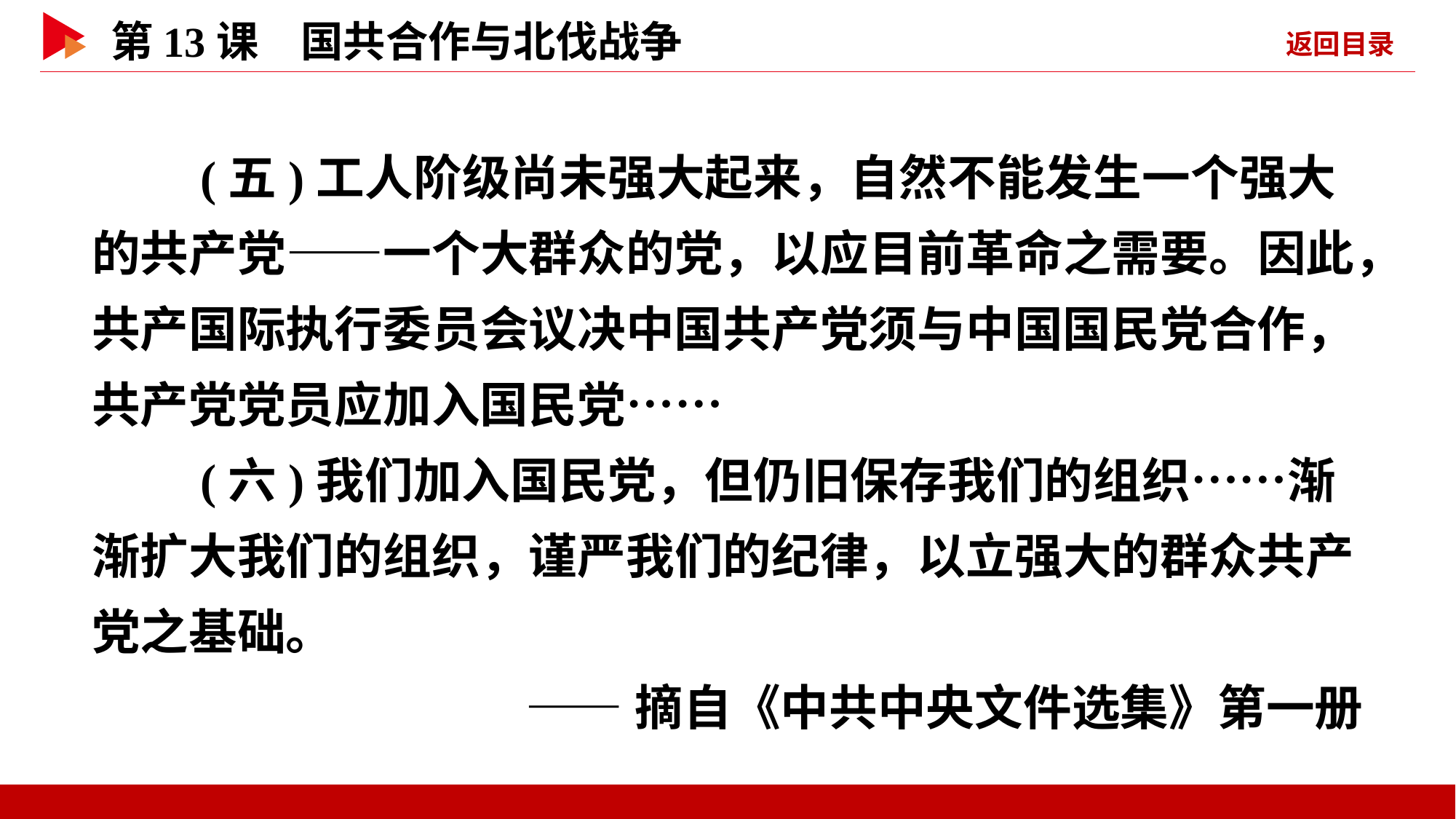

(五)工人阶级尚未强大起来，自然不能发生一个强大的共产党——一个大群众的党，以应目前革命之需要。因此，共产国际执行委员会议决中国共产党须与中国国民党合作，共产党党员应加入国民党……
　　(六)我们加入国民党，但仍旧保存我们的组织……渐渐扩大我们的组织，谨严我们的纪律，以立强大的群众共产党之基础。
——摘自《中共中央文件选集》第一册